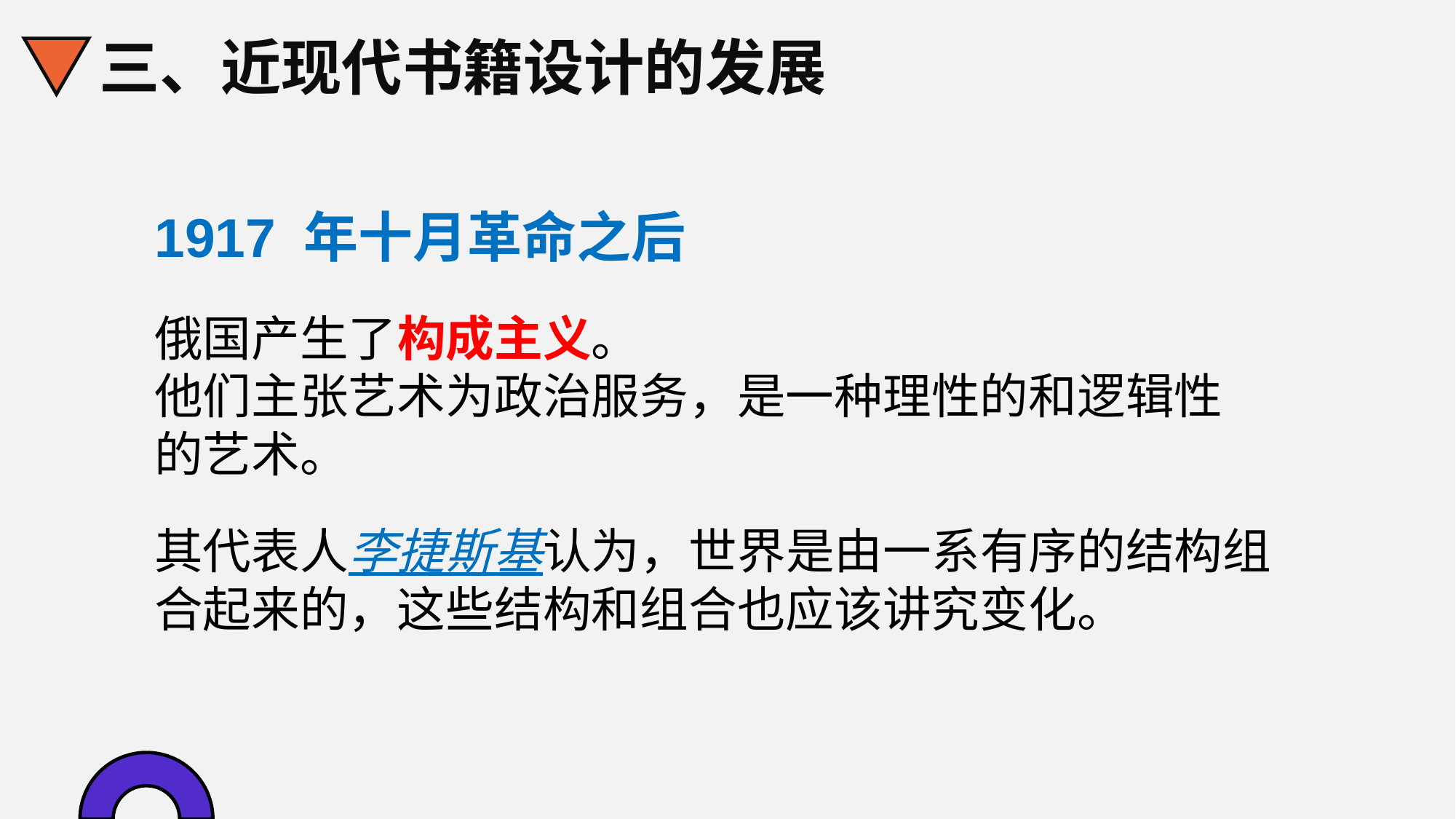

三、近现代书籍设计的发展

1917 年十月革命之后
俄国产生了构成主义。
他们主张艺术为政治服务，是一种理性的和逻辑性
的艺术。
其代表人李捷斯基认为，世界是由一系有序的结构组合起来的，这些结构和组合也应该讲究变化。